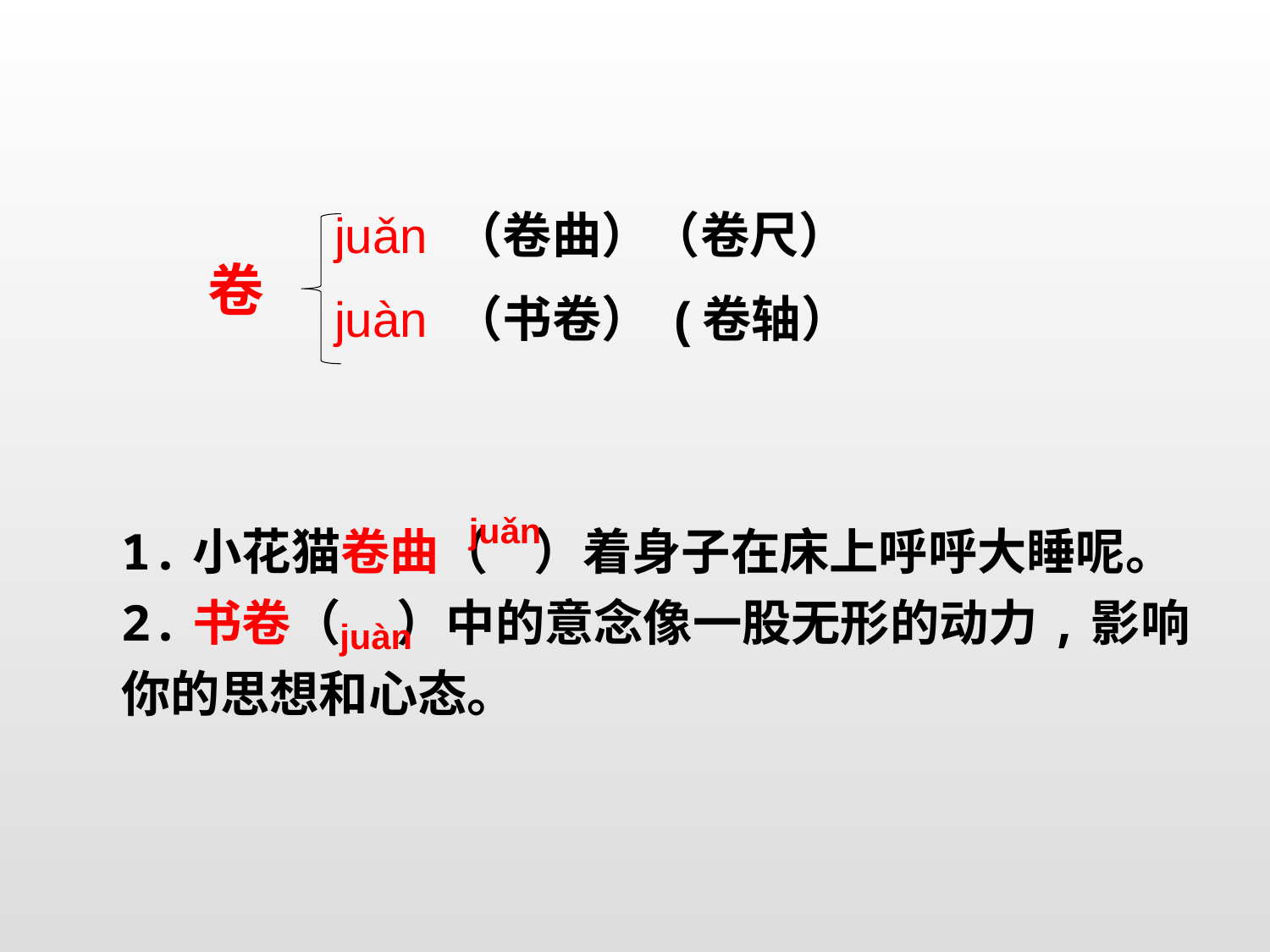

juǎn （卷曲）（卷尺）
   juàn （书卷） (卷轴）

卷
1.小花猫卷曲（    ）着身子在床上呼呼大睡呢。
2.书卷（     ）中的意念像一股无形的动力,影响你的思想和心态。
juǎn
juàn